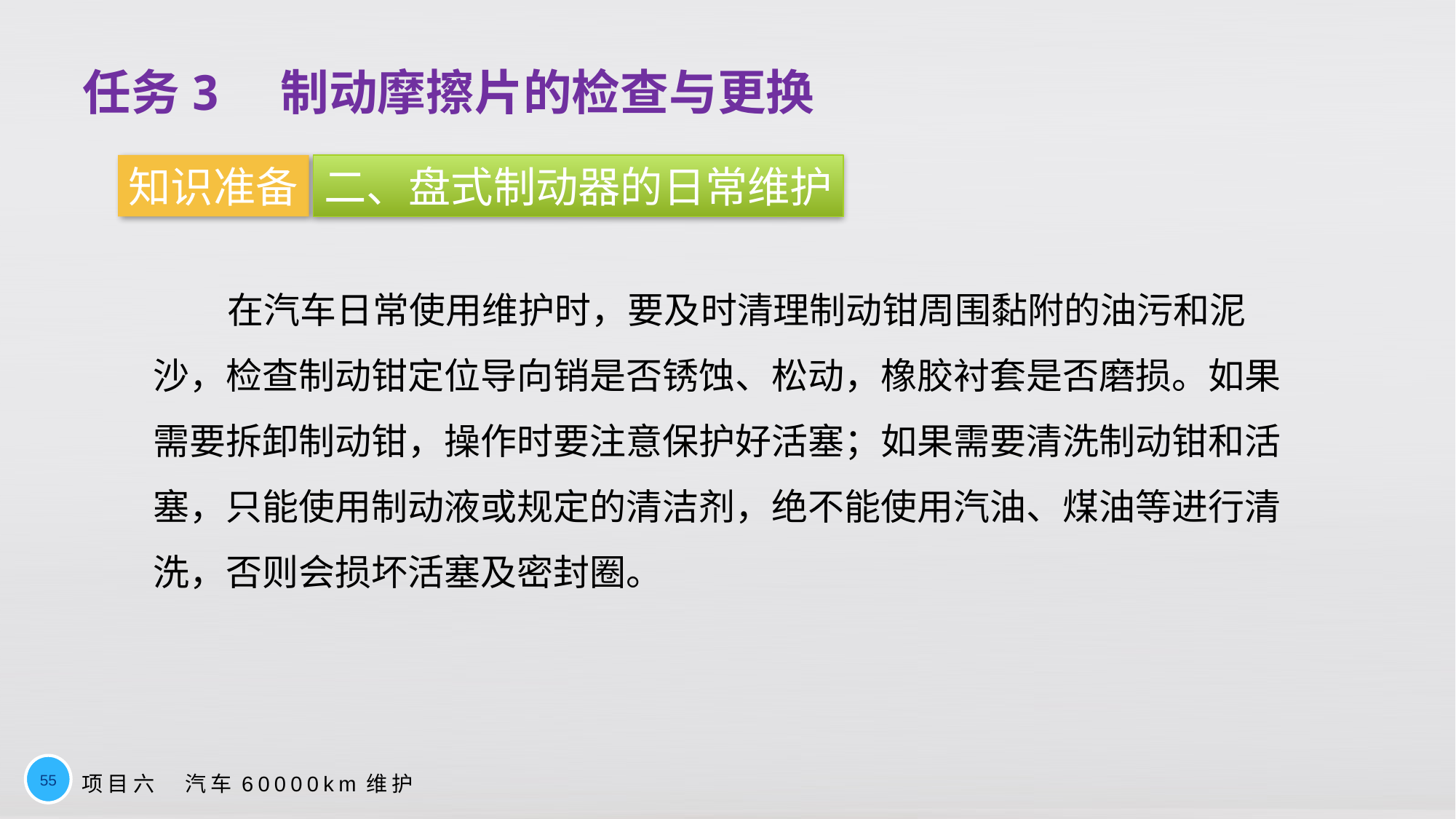

任务3　制动摩擦片的检查与更换
知识准备
二、盘式制动器的日常维护
在汽车日常使用维护时，要及时清理制动钳周围黏附的油污和泥沙，检查制动钳定位导向销是否锈蚀、松动，橡胶衬套是否磨损。如果需要拆卸制动钳，操作时要注意保护好活塞；如果需要清洗制动钳和活塞，只能使用制动液或规定的清洁剂，绝不能使用汽油、煤油等进行清洗，否则会损坏活塞及密封圈。
55